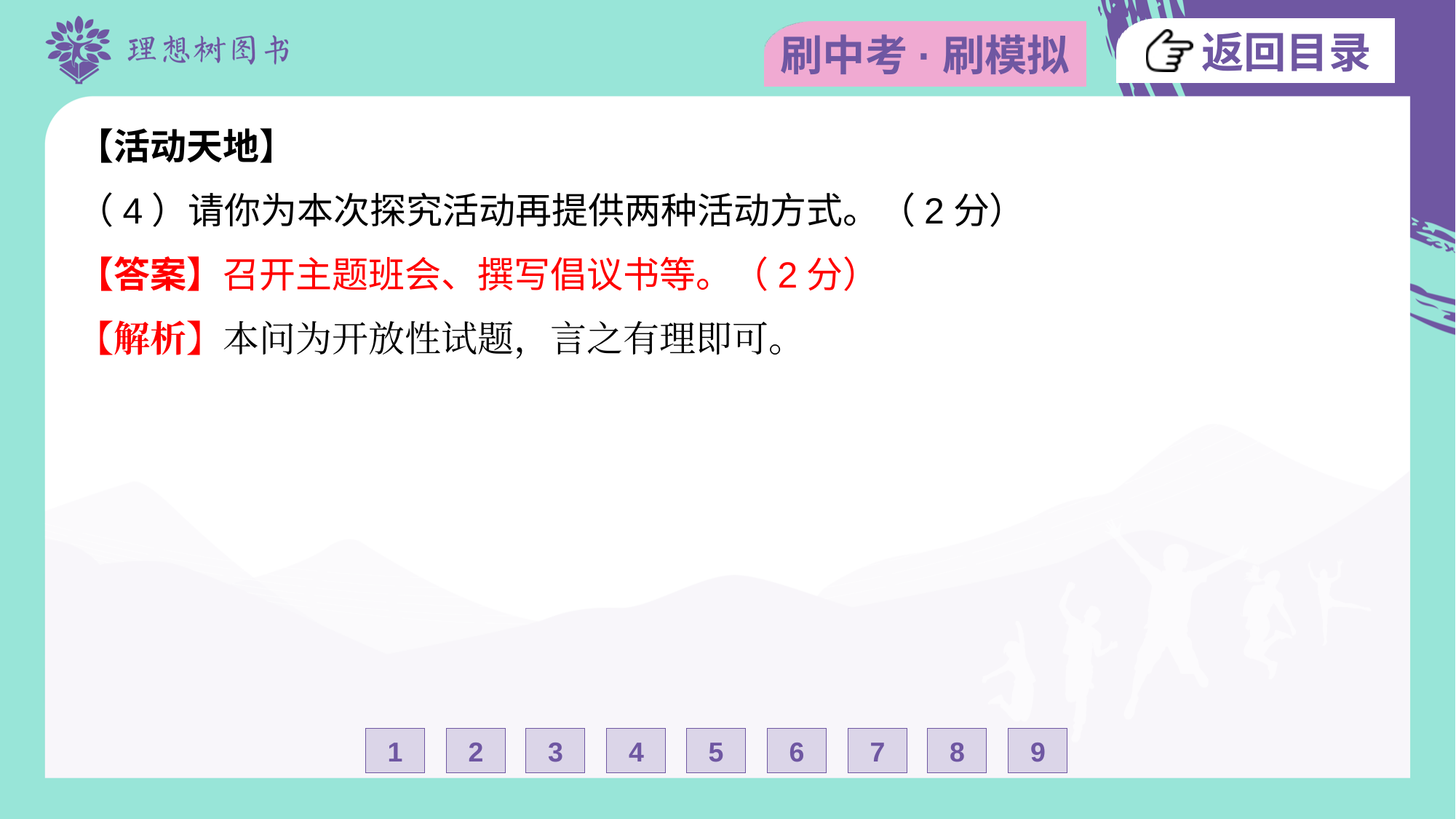

【活动天地】
（4）请你为本次探究活动再提供两种活动方式。（2分）
【答案】召开主题班会、撰写倡议书等。（2分）
【解析】本问为开放性试题，言之有理即可。